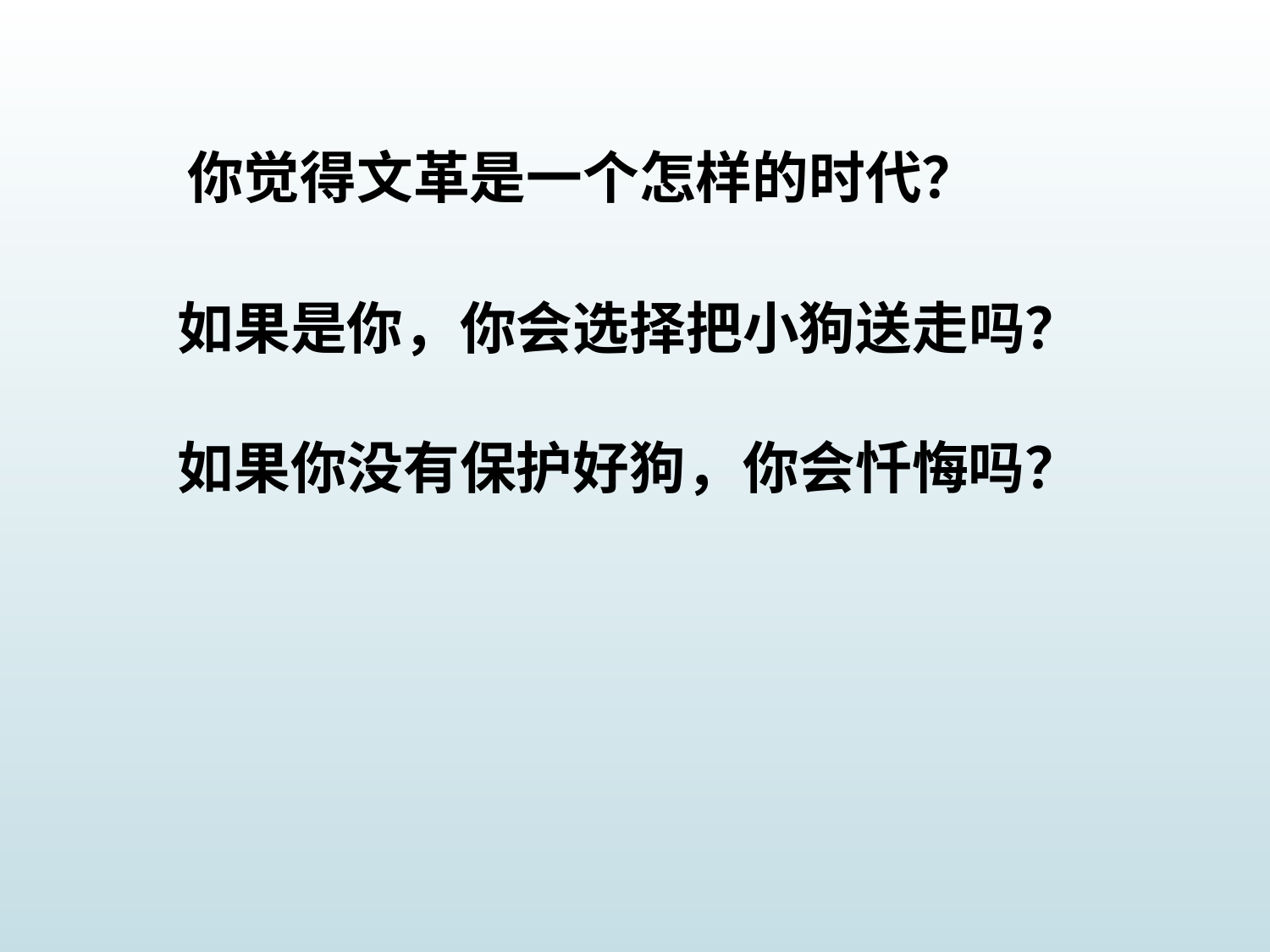

你觉得文革是一个怎样的时代？
如果是你，你会选择把小狗送走吗？

如果你没有保护好狗，你会忏悔吗？